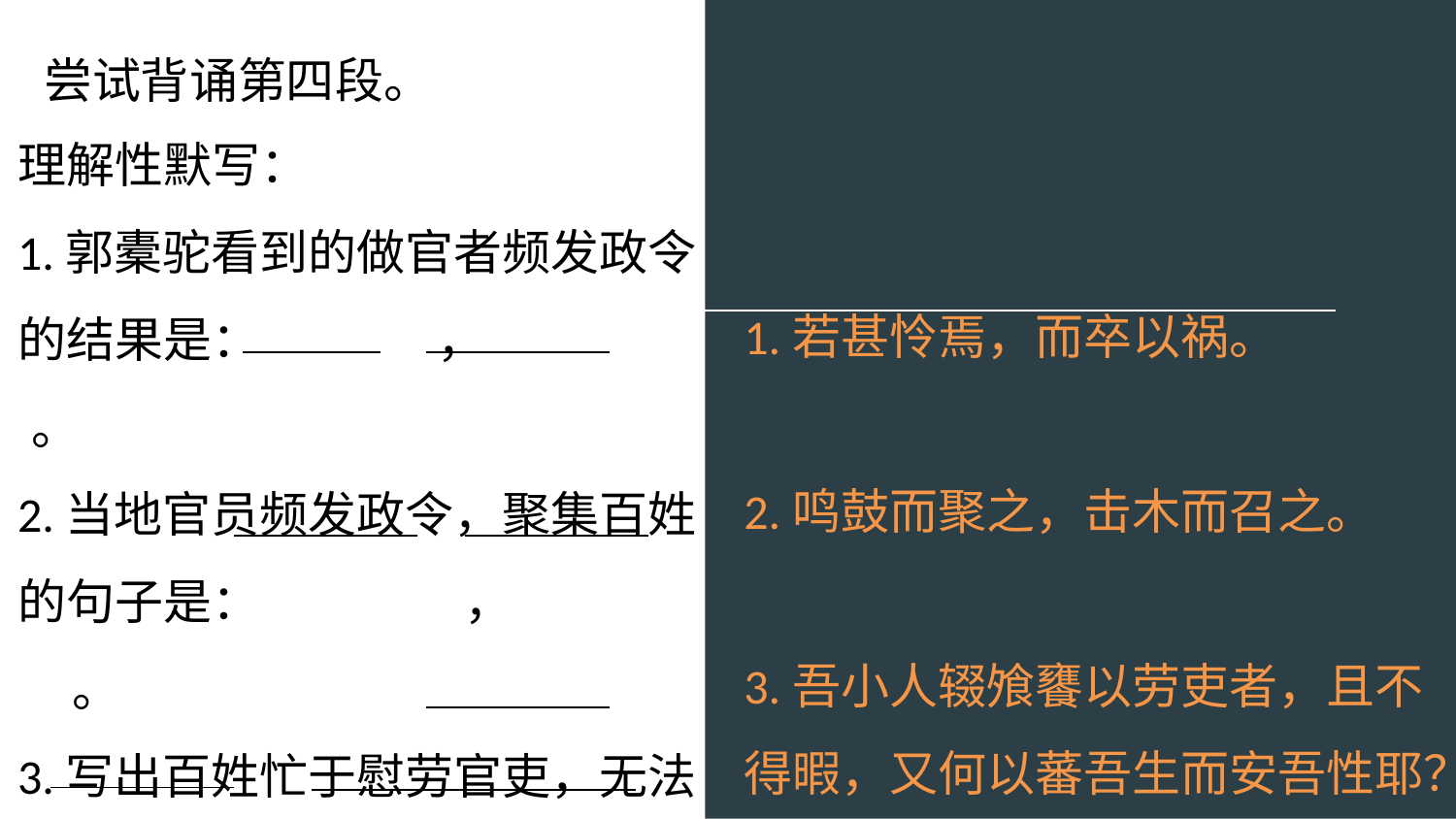

尝试背诵第四段。
理解性默写：
1.郭橐驼看到的做官者频发政令的结果是：             ，                 。
2.当地官员频发政令，聚集百姓的句子是：               ，                  。
3.写出百姓忙于慰劳官吏，无法劳作生产的句子是：                ，
                        ，                              ？
1.若甚怜焉，而卒以祸。

2.鸣鼓而聚之，击木而召之。

3.吾小人辍飧饔以劳吏者，且不得暇，又何以蕃吾生而安吾性耶？